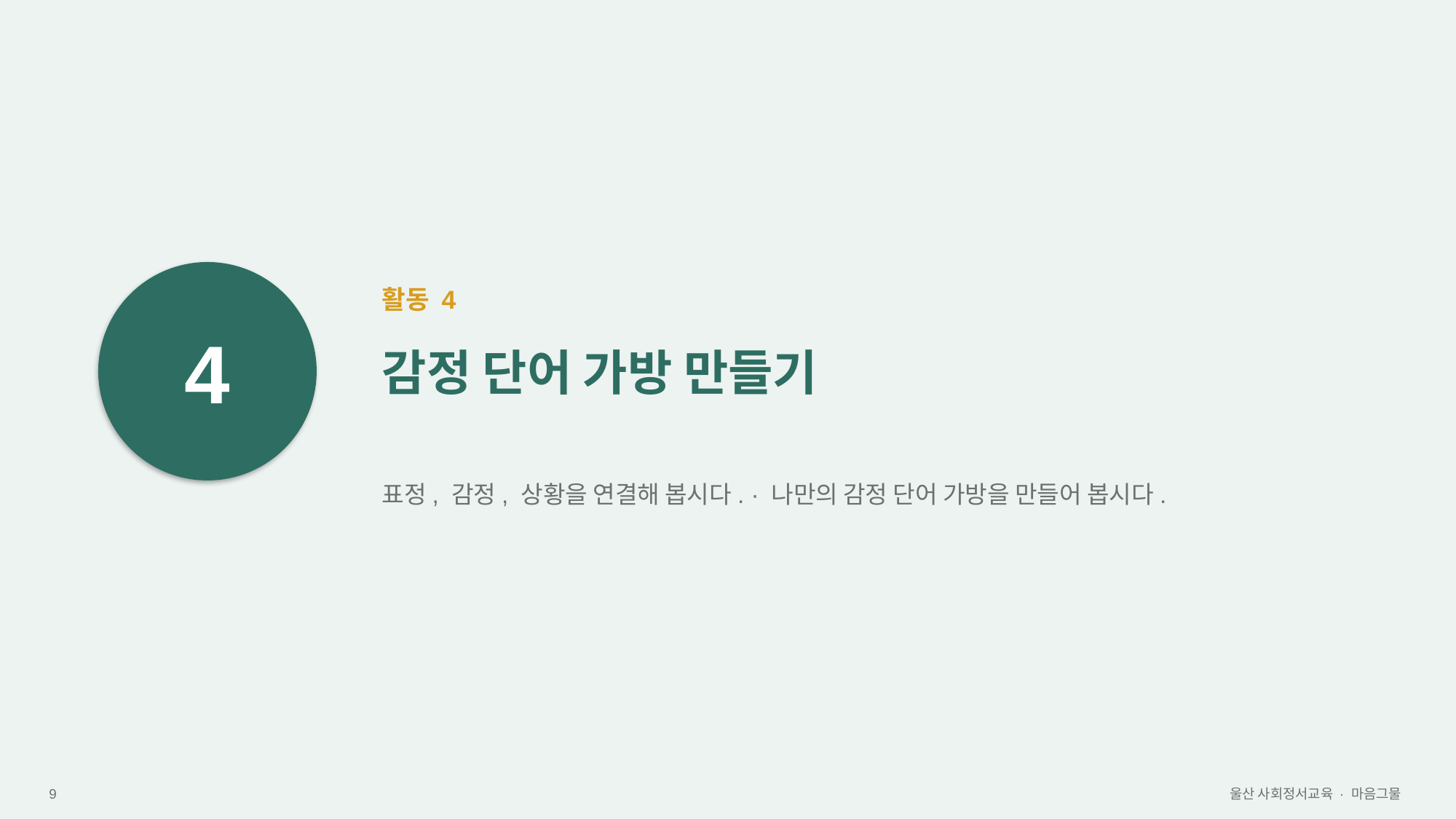

4
활동 4
감정 단어 가방 만들기
표정, 감정, 상황을 연결해 봅시다. · 나만의 감정 단어 가방을 만들어 봅시다.
9
울산 사회정서교육 · 마음그물